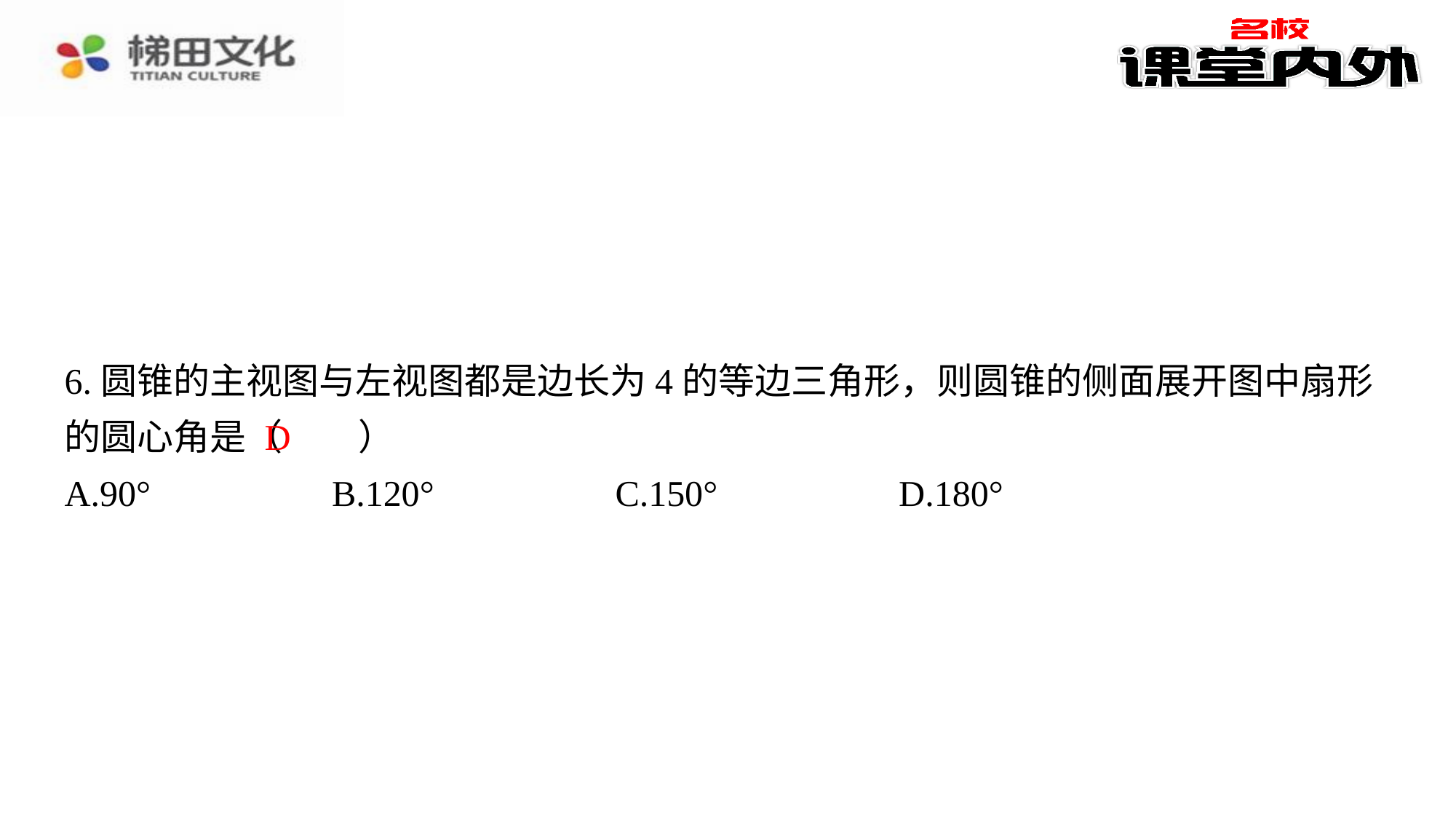

6.圆锥的主视图与左视图都是边长为4的等边三角形，则圆锥的侧面展开图中扇形的圆心角是（　D　）
D
| A.90° | B.120° | C.150° | D.180° |
| --- | --- | --- | --- |